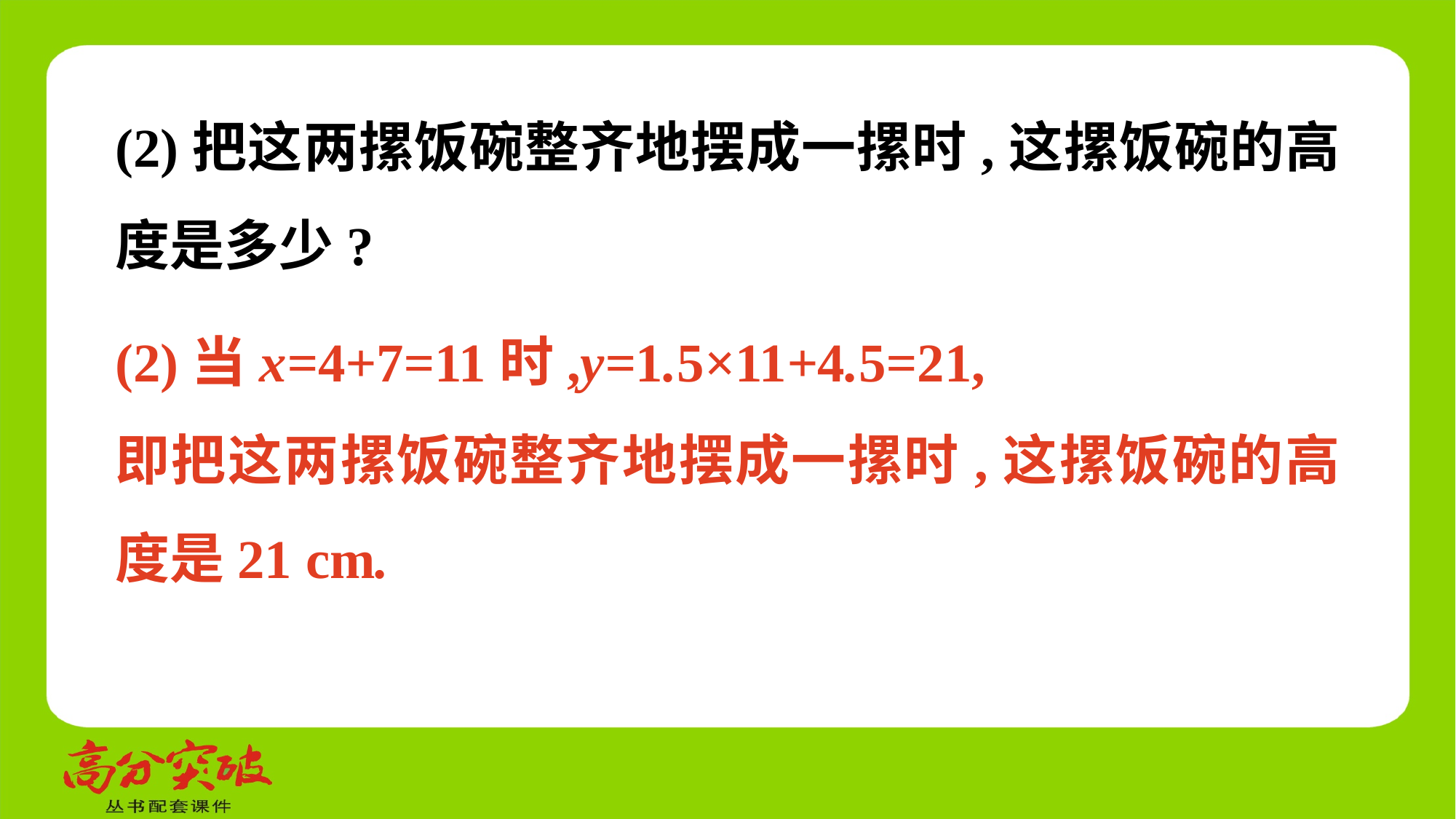

(2)把这两摞饭碗整齐地摆成一摞时,这摞饭碗的高度是多少?
(2)当x=4+7=11时,y=1.5×11+4.5=21,
即把这两摞饭碗整齐地摆成一摞时,这摞饭碗的高度是21 cm.